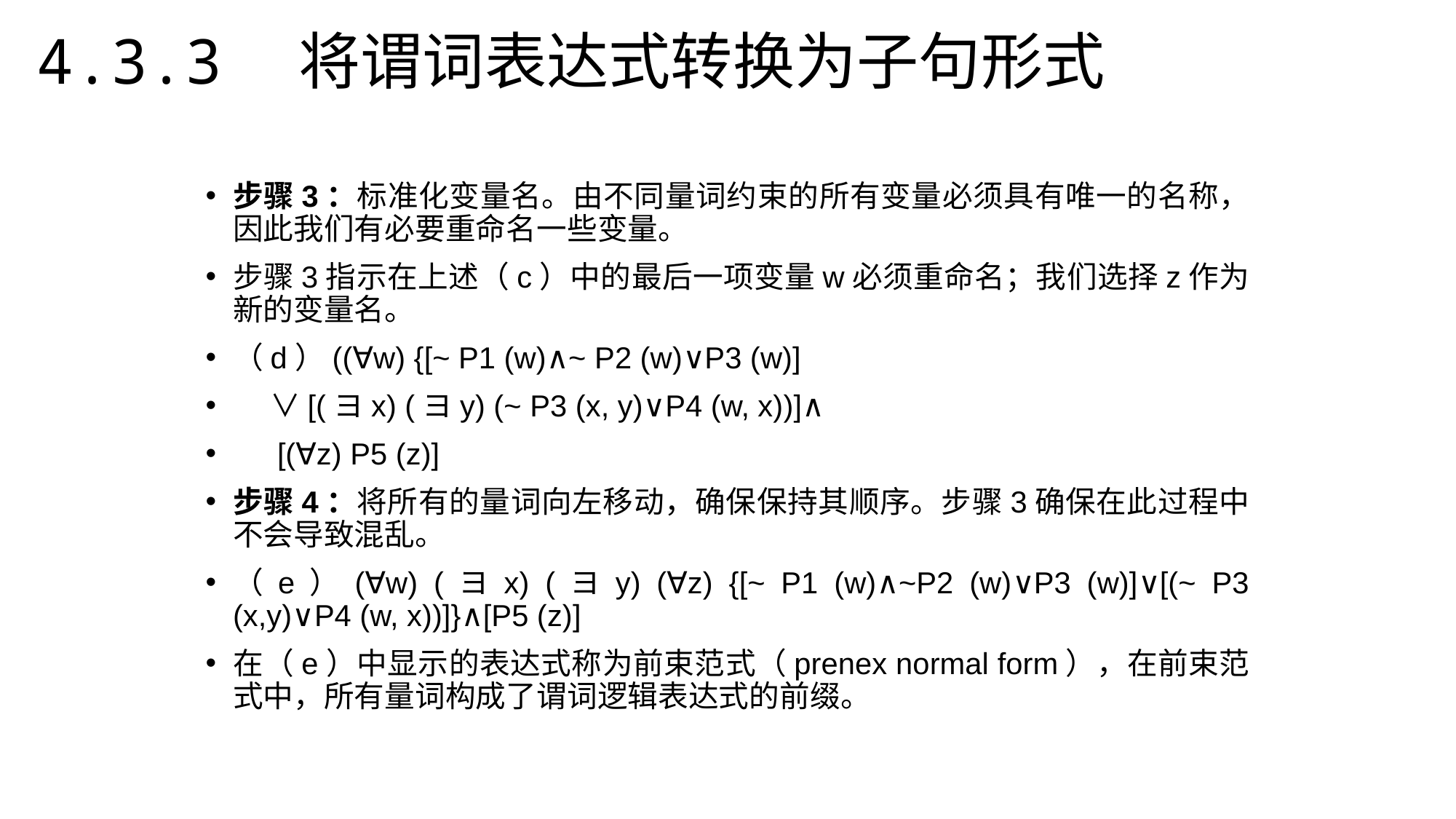

4.3.3　将谓词表达式转换为子句形式

步骤3：标准化变量名。由不同量词约束的所有变量必须具有唯一的名称，因此我们有必要重命名一些变量。
步骤3指示在上述（c）中的最后一项变量w必须重命名；我们选择z作为新的变量名。
（d）((∀w) {[~ P1 (w)∧~ P2 (w)∨P3 (w)]
　 ∨[(ヨx) (ヨy) (~ P3 (x, y)∨P4 (w, x))]∧
　 [(∀z) P5 (z)]
步骤4：将所有的量词向左移动，确保保持其顺序。步骤3确保在此过程中不会导致混乱。
（e）(∀w) (ヨx) (ヨy) (∀z) {[~ P1 (w)∧~P2 (w)∨P3 (w)]∨[(~ P3 (x,y)∨P4 (w, x))]}∧[P5 (z)]
在（e）中显示的表达式称为前束范式（prenex normal form），在前束范式中，所有量词构成了谓词逻辑表达式的前缀。